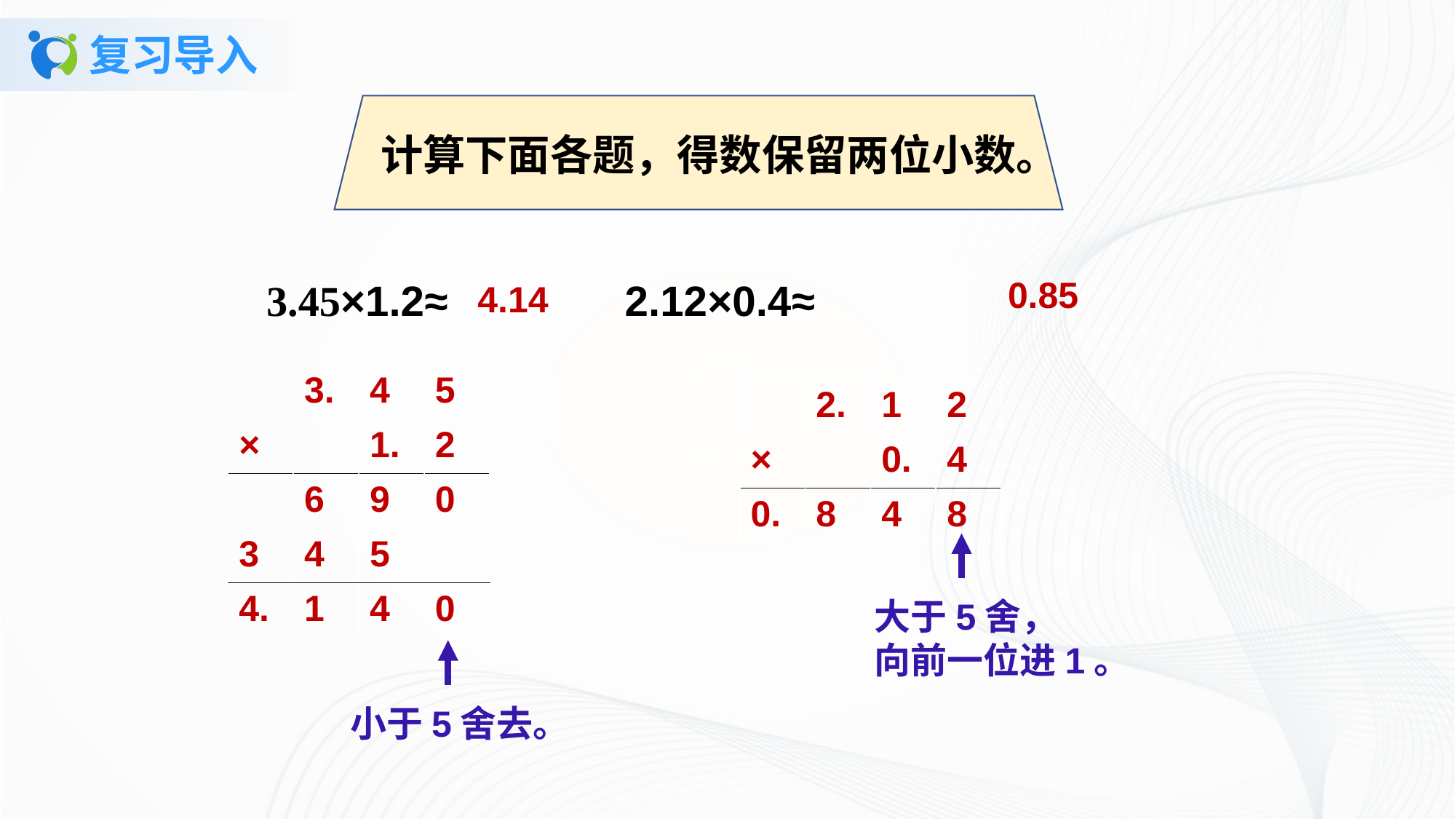

# 复习导入
计算下面各题，得数保留两位小数。
0.85
    3.45×1.2≈               2.12×0.4≈
4.14
|  | 3. | 4 | 5 |
| --- | --- | --- | --- |
| × |  | 1. | 2 |
|  | 6 | 9 | 0 |
| 3 | 4 | 5 |  |
| 4. | 1 | 4 | 0 |
|  | 2. | 1 | 2 |
| --- | --- | --- | --- |
| × |  | 0. | 4 |
| 0. | 8 | 4 | 8 |
大于5舍，
向前一位进1。
小于5舍去。